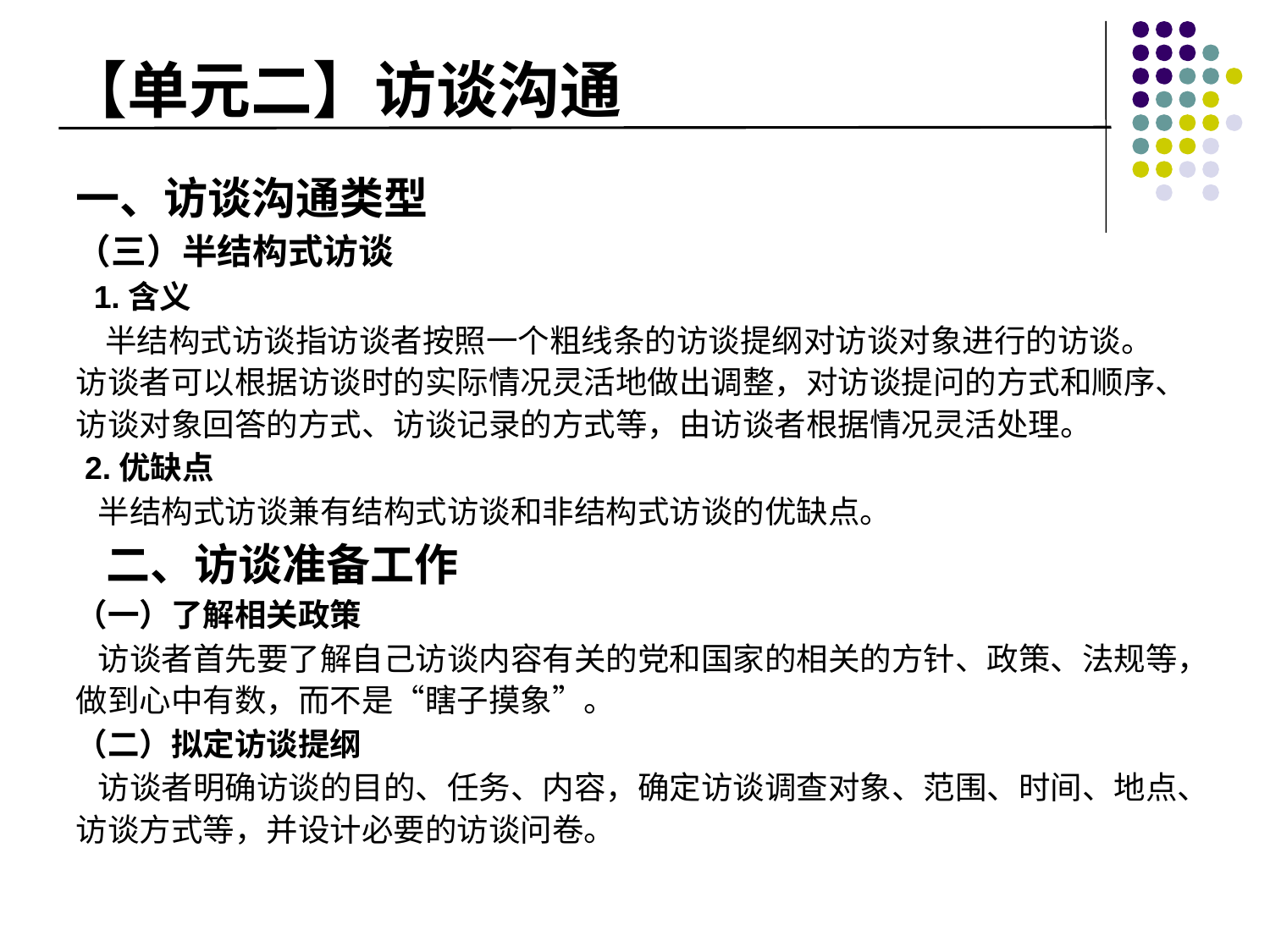

# 【单元二】访谈沟通
一、访谈沟通类型
（三）半结构式访谈
  1.含义
   半结构式访谈指访谈者按照一个粗线条的访谈提纲对访谈对象进行的访谈。访谈者可以根据访谈时的实际情况灵活地做出调整，对访谈提问的方式和顺序、访谈对象回答的方式、访谈记录的方式等，由访谈者根据情况灵活处理。
 2.优缺点
  半结构式访谈兼有结构式访谈和非结构式访谈的优缺点。
  二、访谈准备工作
（一）了解相关政策
  访谈者首先要了解自己访谈内容有关的党和国家的相关的方针、政策、法规等，做到心中有数，而不是“瞎子摸象”。
（二）拟定访谈提纲
  访谈者明确访谈的目的、任务、内容，确定访谈调查对象、范围、时间、地点、访谈方式等，并设计必要的访谈问卷。